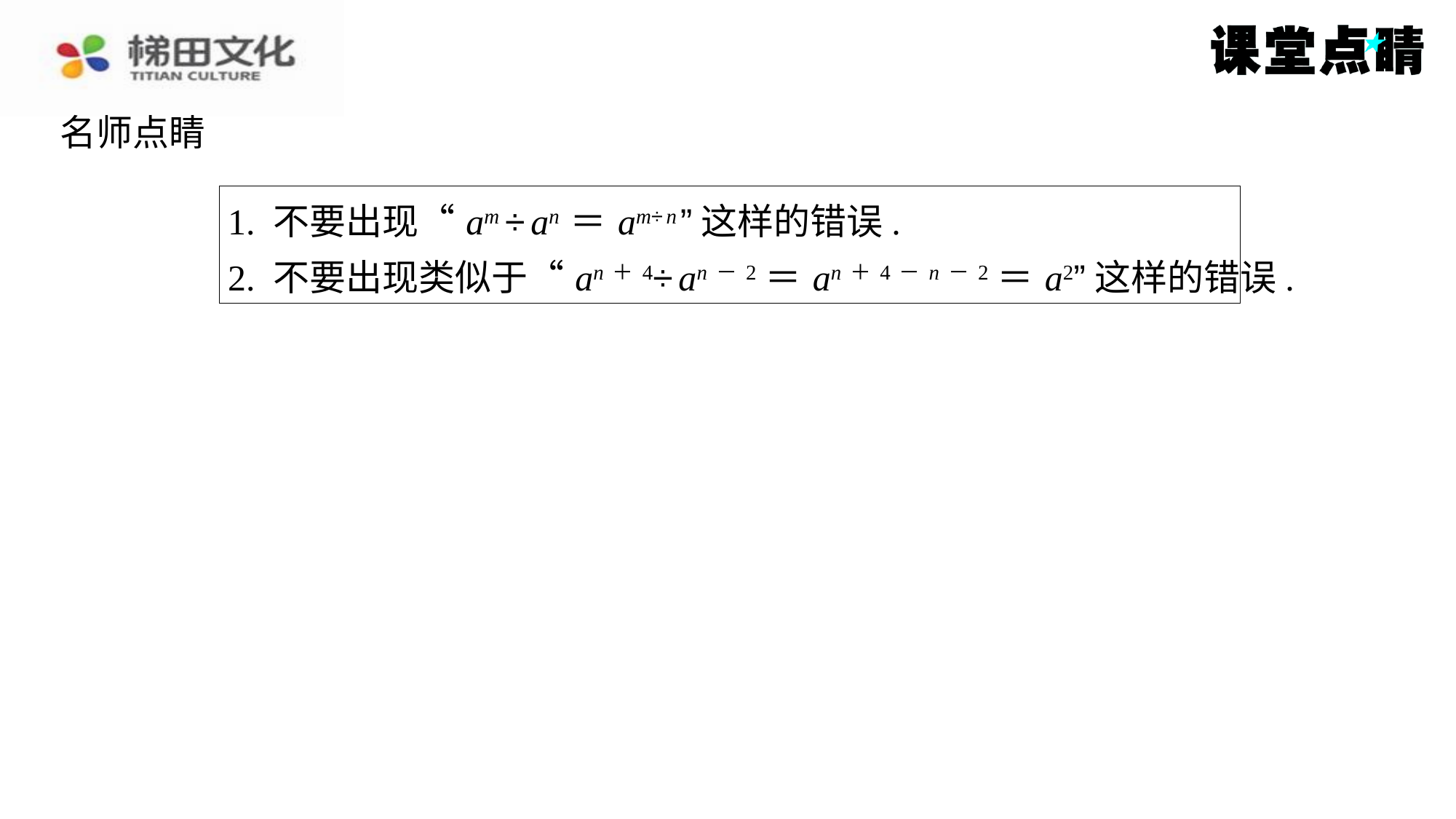

名师点睛
1. 不要出现“ am ÷ an ＝ am÷ n ”这样的错误.
2. 不要出现类似于“ an＋4÷ an－2＝ an＋4－ n－2＝ a2”这样的错误.